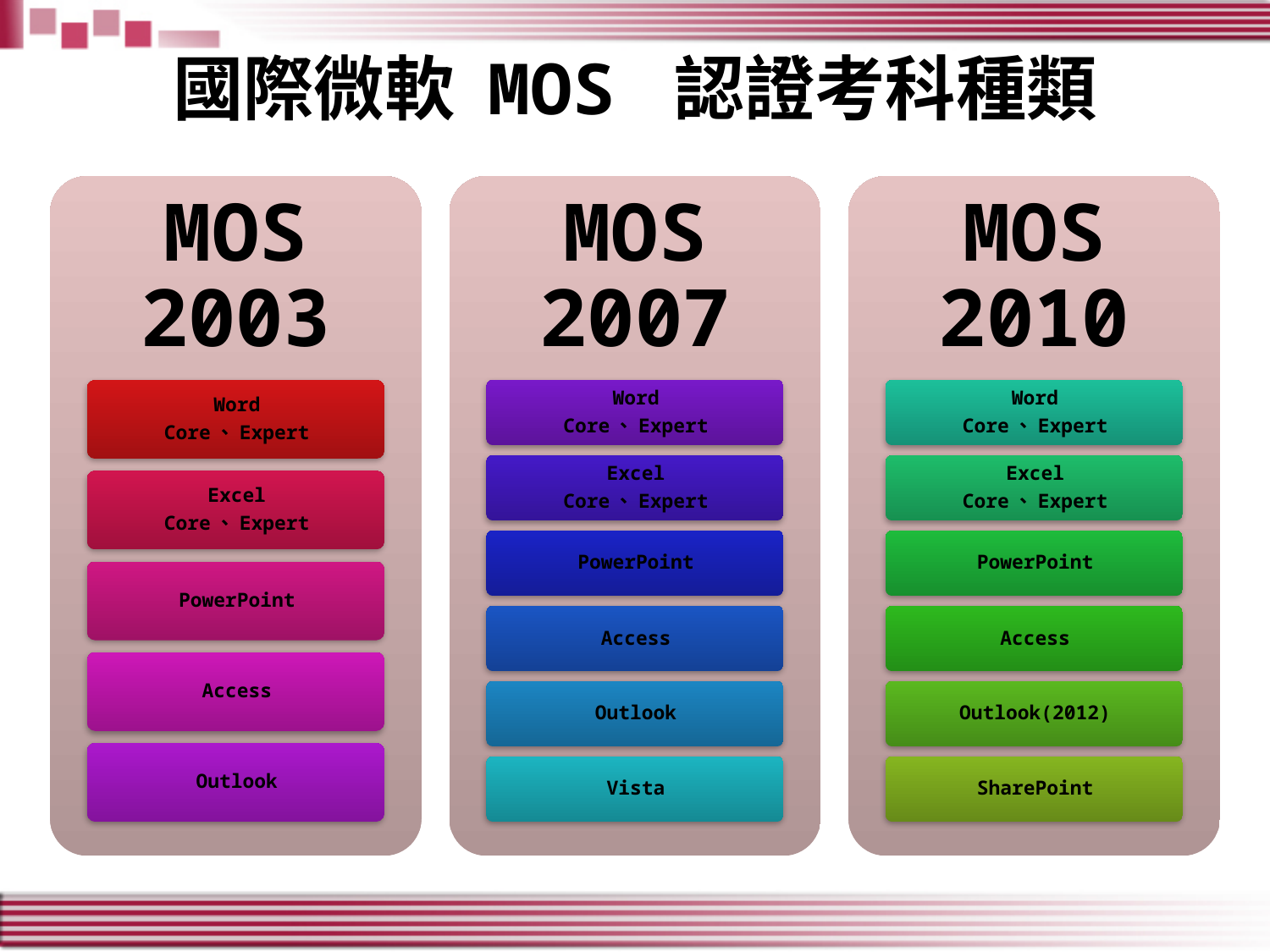

# 國際微軟 MOS 認證考科種類
MOS 2003
Word
Core、Expert
Excel
Core、Expert
PowerPoint
Access
Outlook
MOS 2007
Word
Core、Expert
Excel
Core、Expert
PowerPoint
Access
Outlook
Vista
MOS 2010
Word
Core、Expert
Excel
Core、Expert
PowerPoint
Access
Outlook(2012)
SharePoint